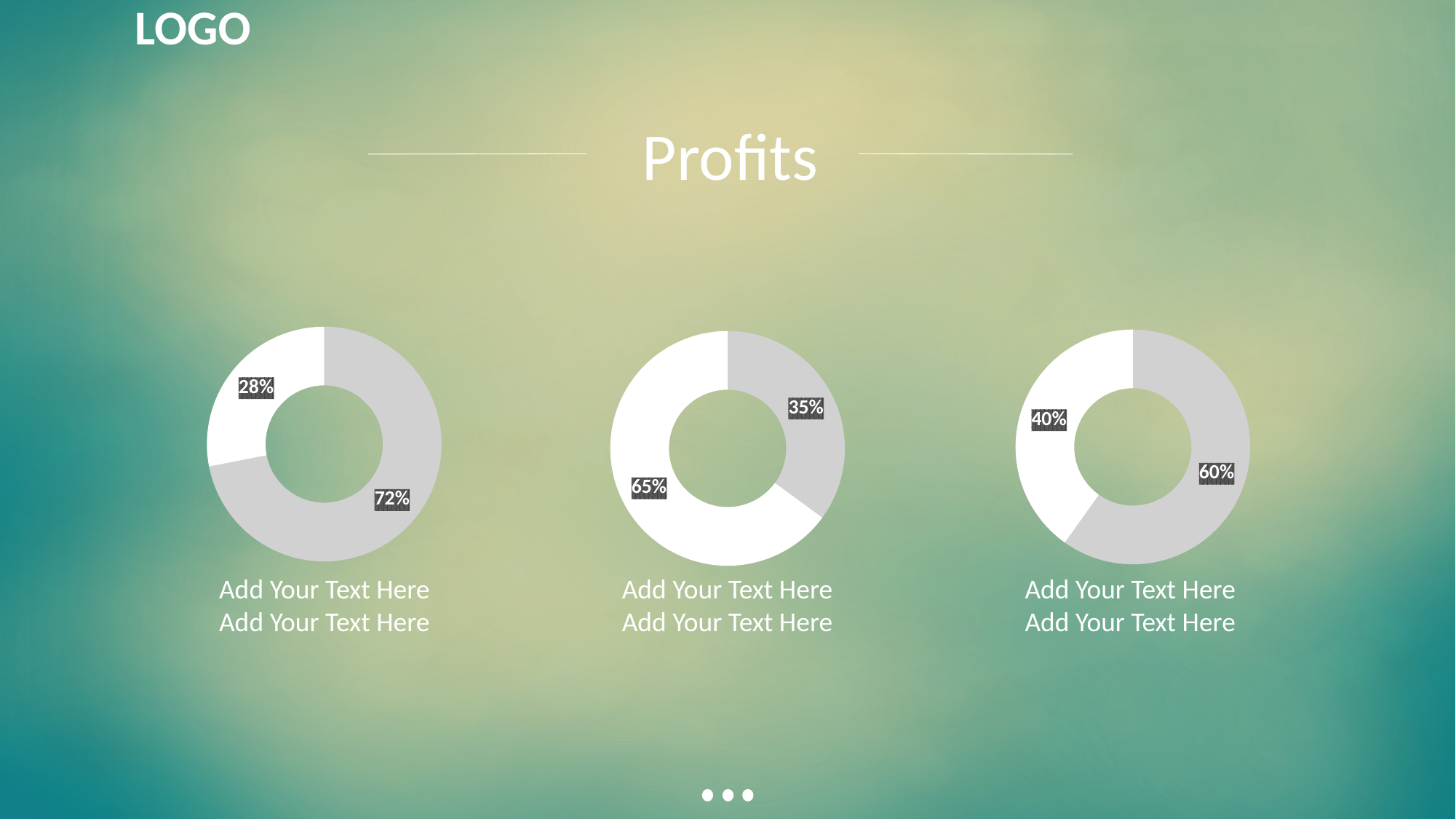

LOGO
   Profits

### Chart

| Category | 销售额 |
|---|---|
|  | 8.2 |
| 1 | 3.2 |
|  | None |
|  | None |

### Chart

| Category | 销售额 |
|---|---|
|  | 15.2 |
| 1 | 10.2 |
|  | None |
|  | None |

### Chart

| Category | 销售额 |
|---|---|
|  | 8.2 |
| 1 | 15.2 |
|  | None |
|  | None |
Add Your Text Here
Add Your Text Here
Add Your Text Here
Add Your Text Here
Add Your Text Here
Add Your Text Here